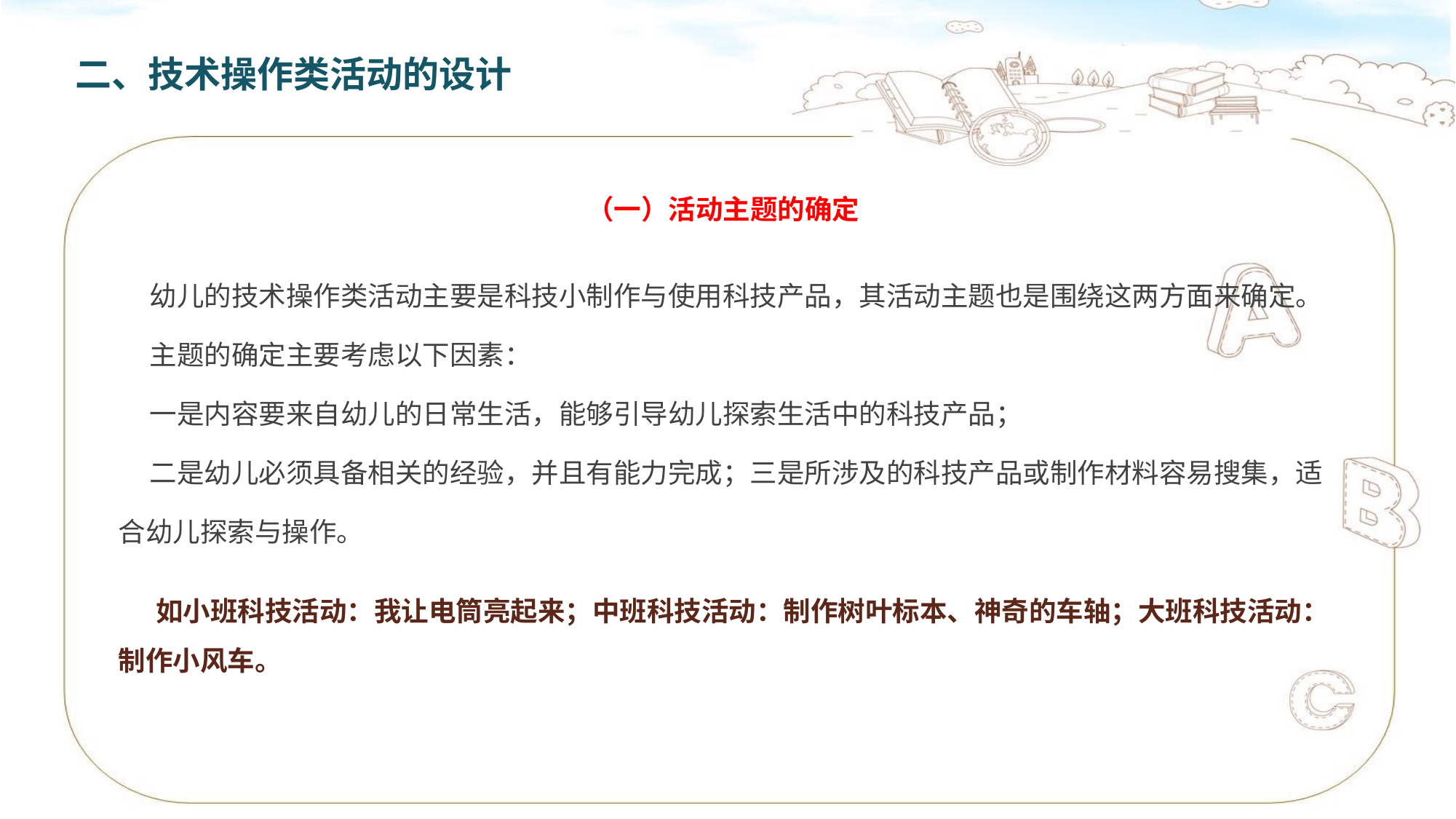

二、技术操作类活动的设计
（一）活动主题的确定
    幼儿的技术操作类活动主要是科技小制作与使用科技产品，其活动主题也是围绕这两方面来确定。
    主题的确定主要考虑以下因素：
    一是内容要来自幼儿的日常生活，能够引导幼儿探索生活中的科技产品；
    二是幼儿必须具备相关的经验，并且有能力完成；三是所涉及的科技产品或制作材料容易搜集，适合幼儿探索与操作。
     如小班科技活动：我让电筒亮起来；中班科技活动：制作树叶标本、神奇的车轴；大班科技活动：制作小风车。